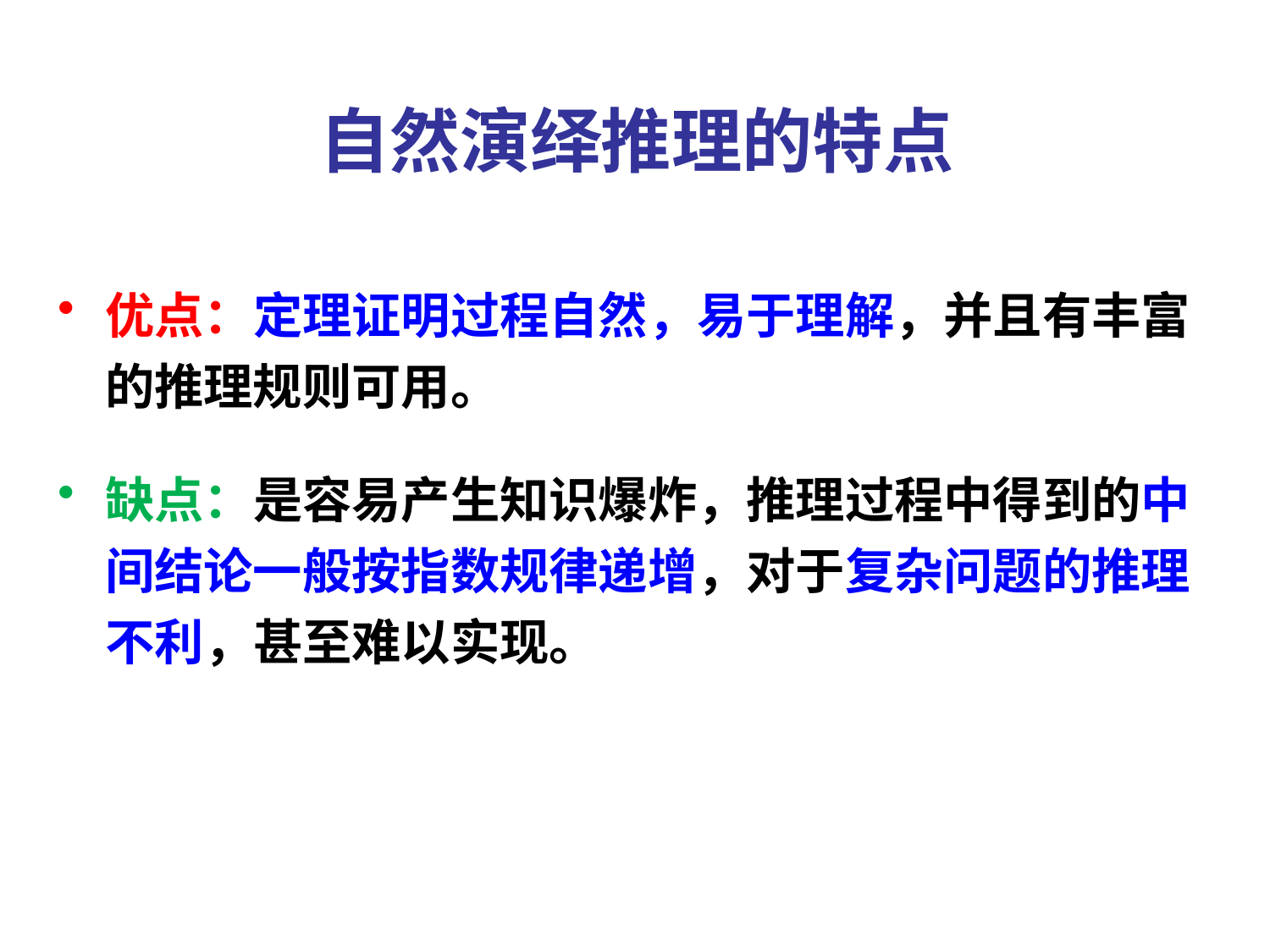

# 自然演绎推理的特点
优点：定理证明过程自然，易于理解，并且有丰富的推理规则可用。
缺点：是容易产生知识爆炸，推理过程中得到的中间结论一般按指数规律递增，对于复杂问题的推理不利，甚至难以实现。